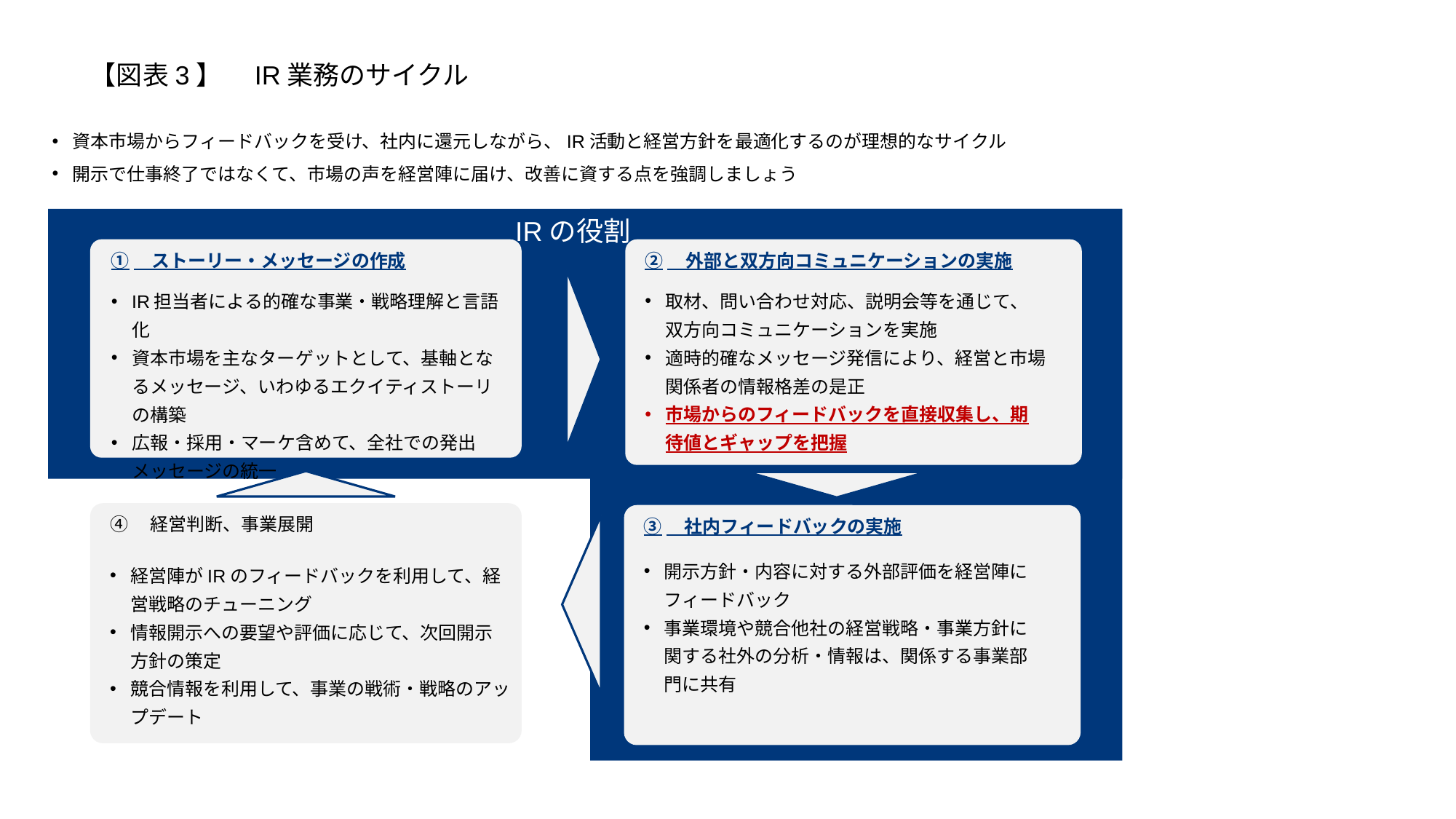

【図表3】　IR業務のサイクル
資本市場からフィードバックを受け、社内に還元しながら、IR活動と経営方針を最適化するのが理想的なサイクル
開示で仕事終了ではなくて、市場の声を経営陣に届け、改善に資する点を強調しましょう
IRの役割

①　ストーリー・メッセージの作成
②　外部と双方向コミュニケーションの実施
IR担当者による的確な事業・戦略理解と言語化
資本市場を主なターゲットとして、基軸となるメッセージ、いわゆるエクイティストーリの構築
広報・採用・マーケ含めて、全社での発出メッセージの統一
取材、問い合わせ対応、説明会等を通じて、双方向コミュニケーションを実施
適時的確なメッセージ発信により、経営と市場関係者の情報格差の是正
市場からのフィードバックを直接収集し、期待値とギャップを把握

④　経営判断、事業展開
③　社内フィードバックの実施
開示方針・内容に対する外部評価を経営陣にフィードバック
事業環境や競合他社の経営戦略・事業方針に関する社外の分析・情報は、関係する事業部門に共有
経営陣がIRのフィードバックを利用して、経営戦略のチューニング
情報開示への要望や評価に応じて、次回開示方針の策定
競合情報を利用して、事業の戦術・戦略のアップデート